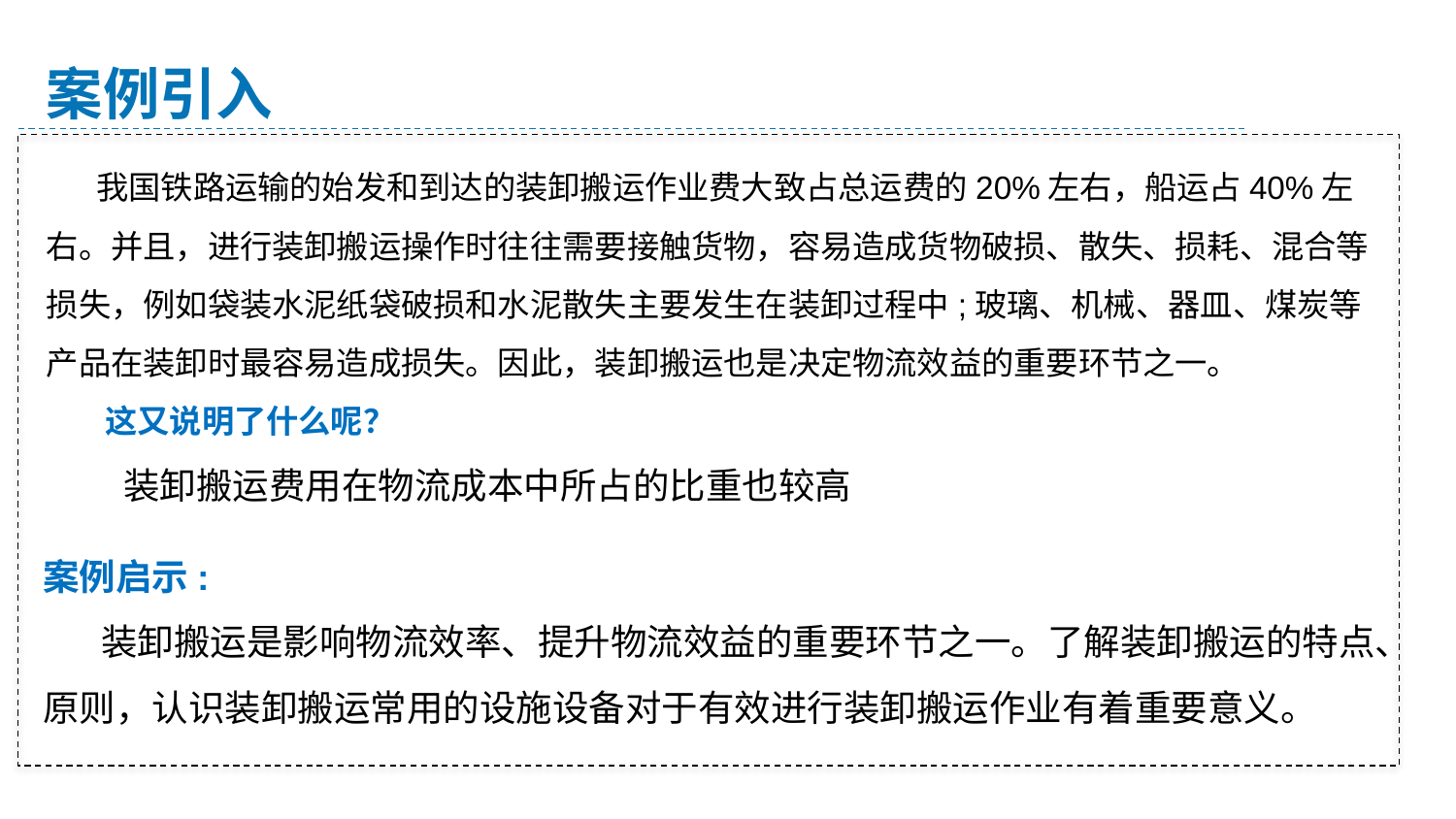

案例引入

     我国铁路运输的始发和到达的装卸搬运作业费大致占总运费的20%左右，船运占40%左右。并且，进行装卸搬运操作时往往需要接触货物，容易造成货物破损、散失、损耗、混合等损失，例如袋装水泥纸袋破损和水泥散失主要发生在装卸过程中;玻璃、机械、器皿、煤炭等产品在装卸时最容易造成损失。因此，装卸搬运也是决定物流效益的重要环节之一。
       这又说明了什么呢？
装卸搬运费用在物流成本中所占的比重也较高
案例启示:
      装卸搬运是影响物流效率、提升物流效益的重要环节之一。了解装卸搬运的特点、原则，认识装卸搬运常用的设施设备对于有效进行装卸搬运作业有着重要意义。